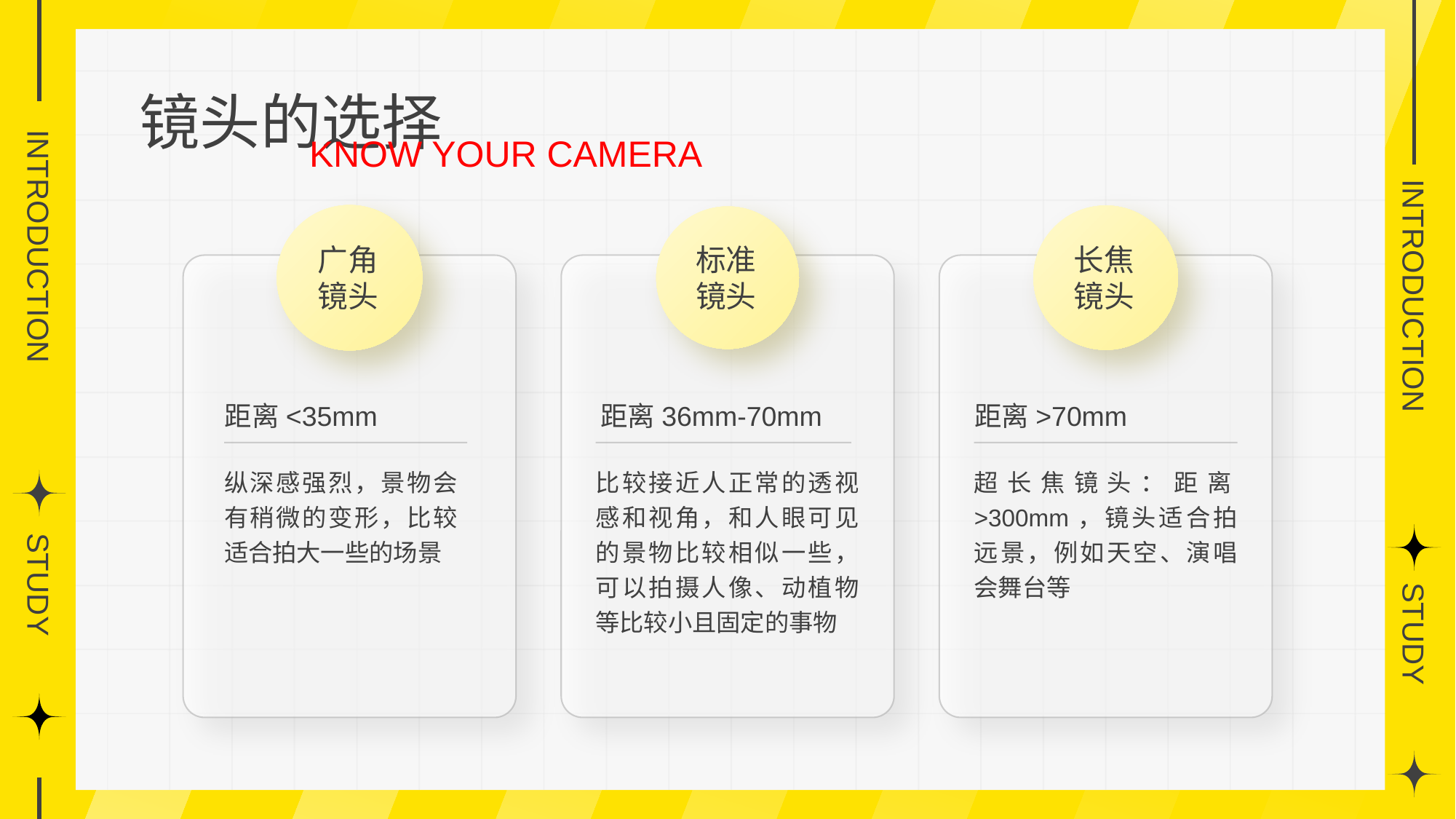

镜头的选择

KNOW YOUR CAMERA

广角
镜头

长焦
镜头

标准
镜头

距离<35mm
距离36mm-70mm
距离>70mm
纵深感强烈，景物会有稍微的变形，比较适合拍大一些的场景
比较接近人正常的透视感和视角，和人眼可见的景物比较相似一些，可以拍摄人像、动植物等比较小且固定的事物
超长焦镜头：距离>300mm，镜头适合拍远景，例如天空、演唱会舞台等